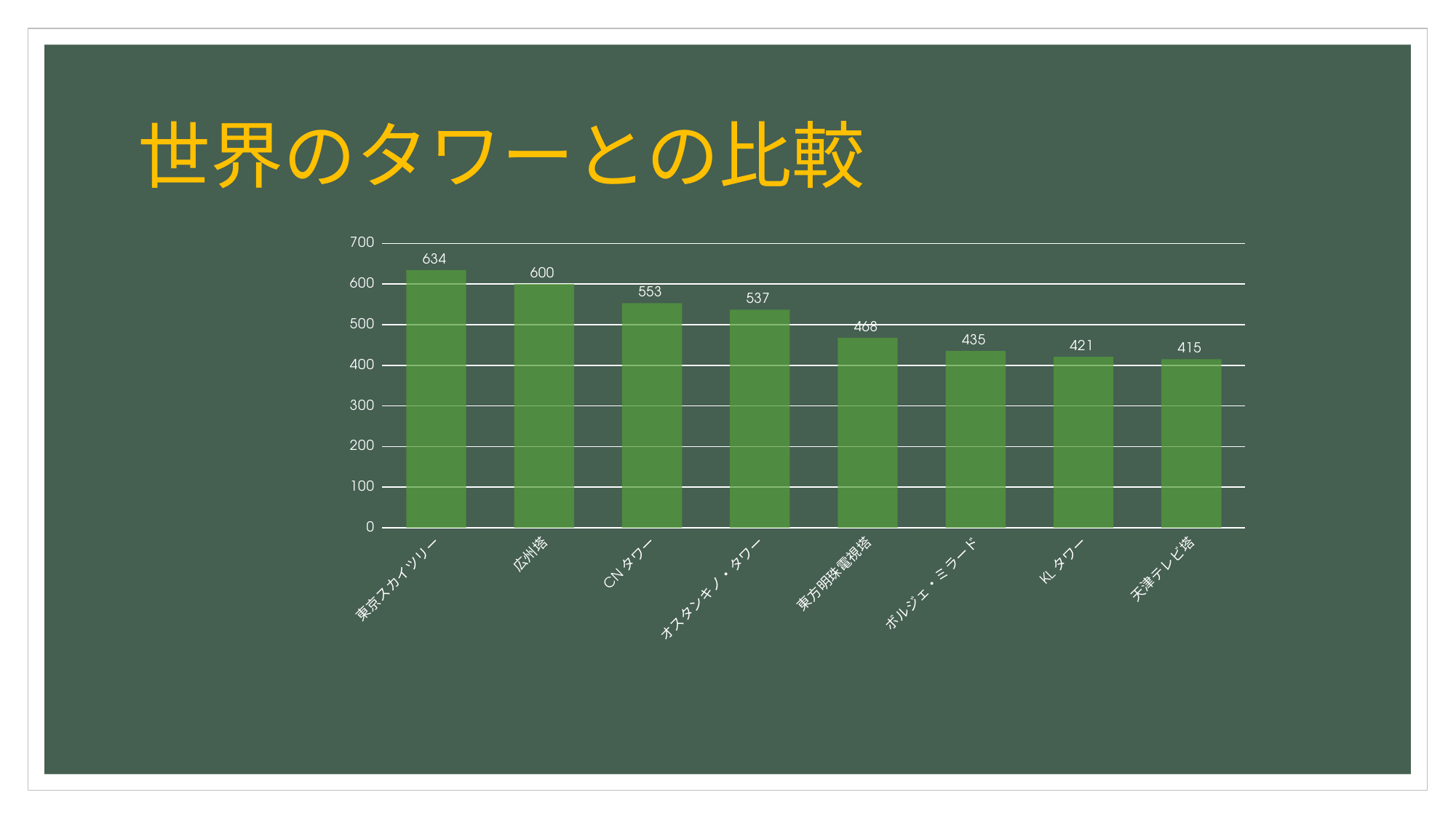

# 世界のタワーとの比較

[unsupported chart]

### Chart

| Category | タワーの高さ |
|---|---|
| 東京スカイツリー | 634.0 |
| 広州塔 | 600.0 |
| CNタワー | 553.0 |
| オスタンキノ・タワー | 537.0 |
| 東方明珠電視塔 | 468.0 |
| ボルジェ・ミラード | 435.0 |
| KLタワー | 421.0 |
| 天津テレビ塔 | 415.0 |